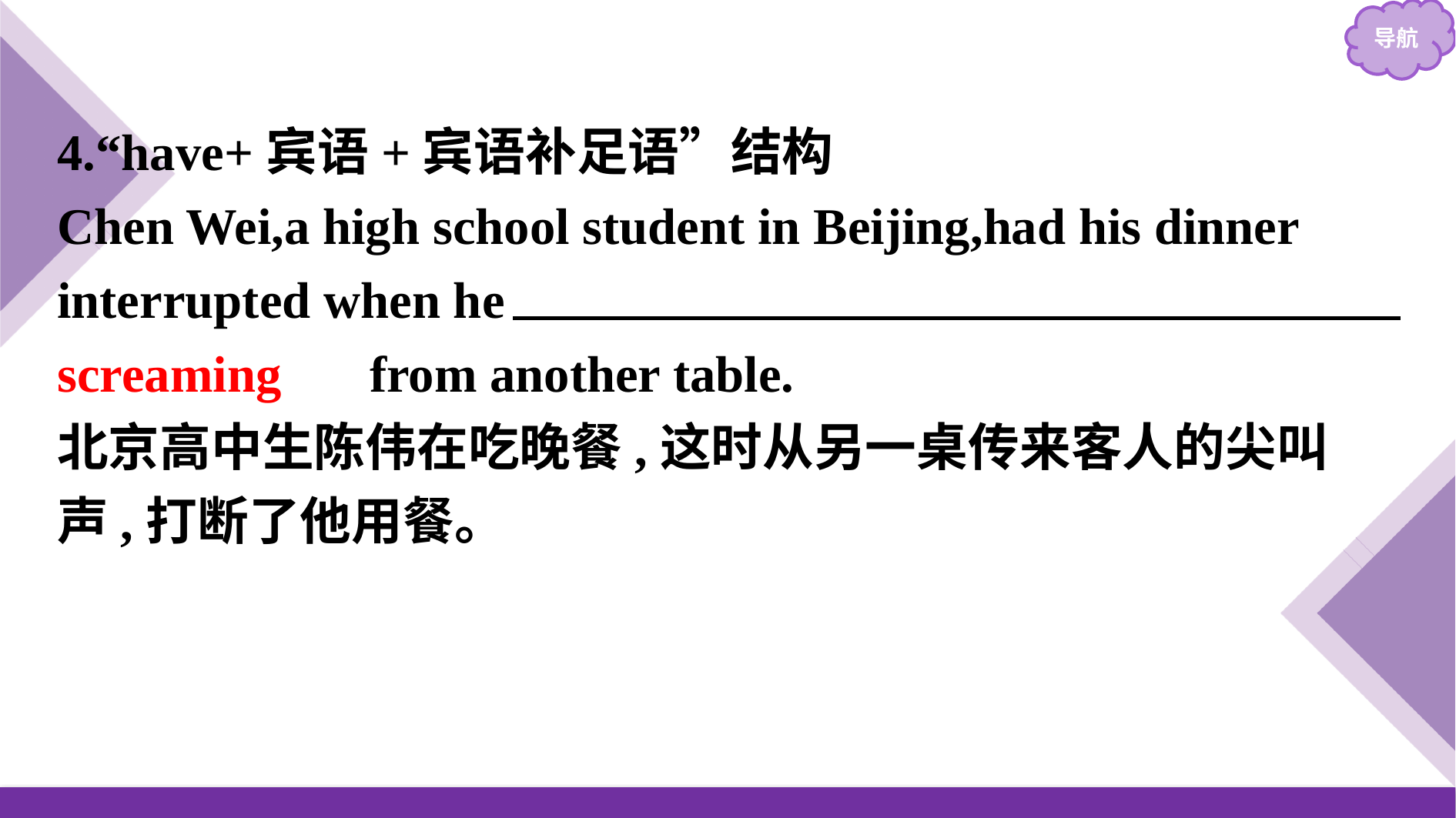

4.“have+宾语+宾语补足语”结构
Chen Wei,a high school student in Beijing,had his dinner interrupted when he 　heard　 　someone　 　screaming　 from another table.
北京高中生陈伟在吃晚餐,这时从另一桌传来客人的尖叫声,打断了他用餐。